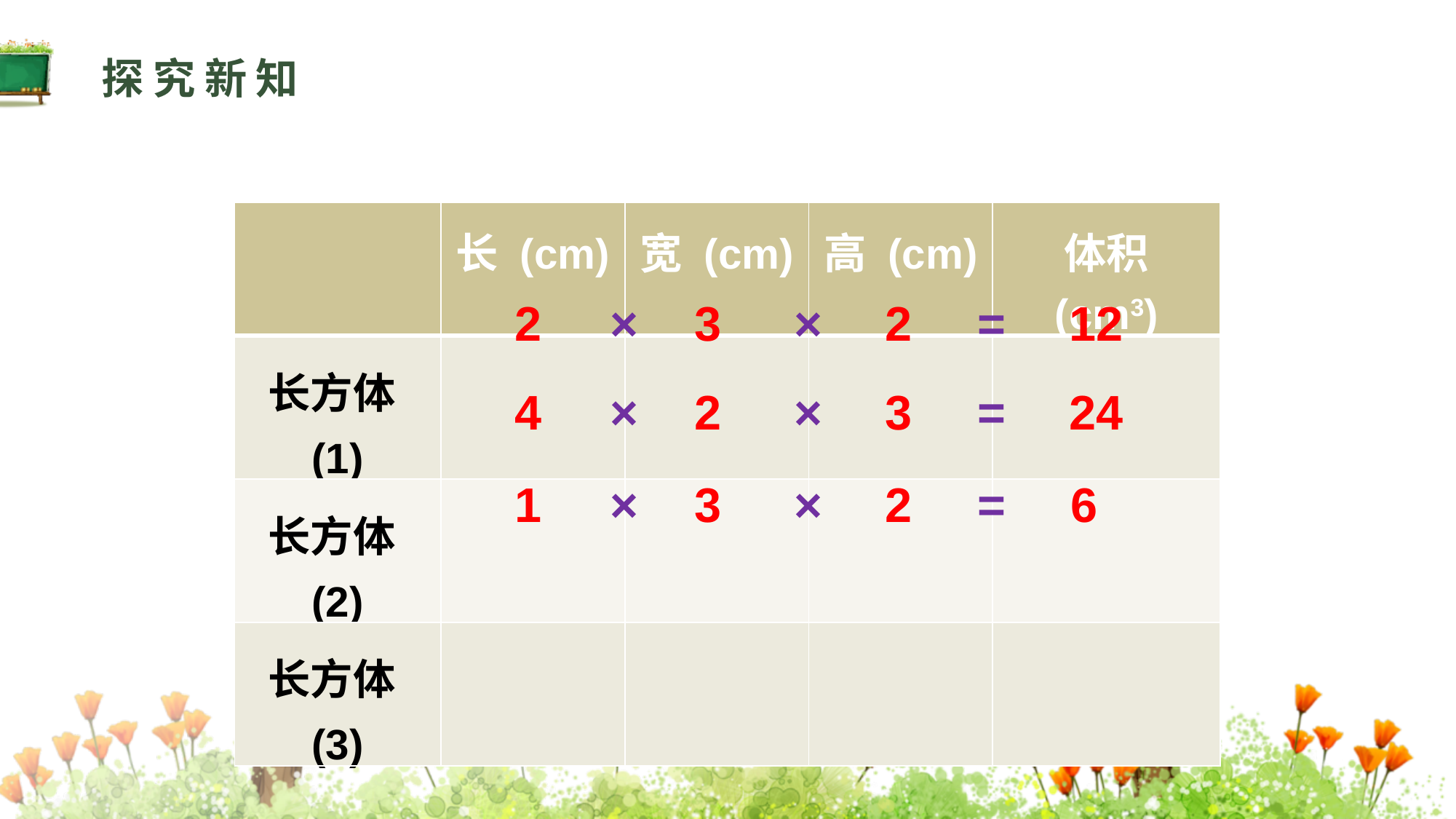

探究新知
|  | 长 (cm) | 宽 (cm) | 高 (cm) | 体积 (cm3) |
| --- | --- | --- | --- | --- |
| 长方体(1) |  |  |  |  |
| 长方体(2) |  |  |  |  |
| 长方体(3) |  |  |  |  |
2
×
3
×
2
=
12
4
×
2
×
3
=
24
1
×
3
×
2
=
6